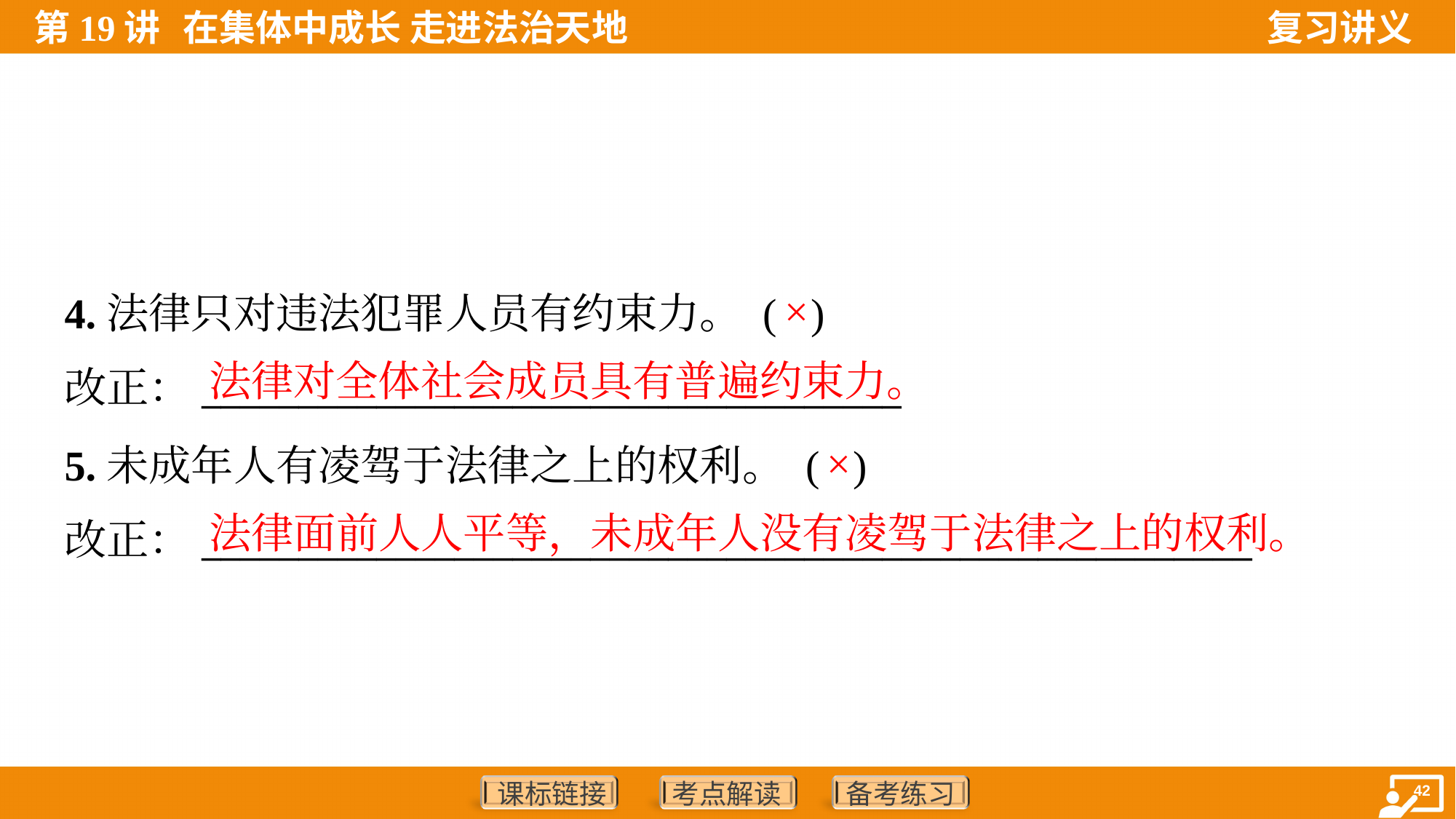

4.法律只对违法犯罪人员有约束力。 (   )
改正：____________________________________
×
法律对全体社会成员具有普遍约束力。
5.未成年人有凌驾于法律之上的权利。 (   )
改正：______________________________________________________
×
法律面前人人平等，未成年人没有凌驾于法律之上的权利。